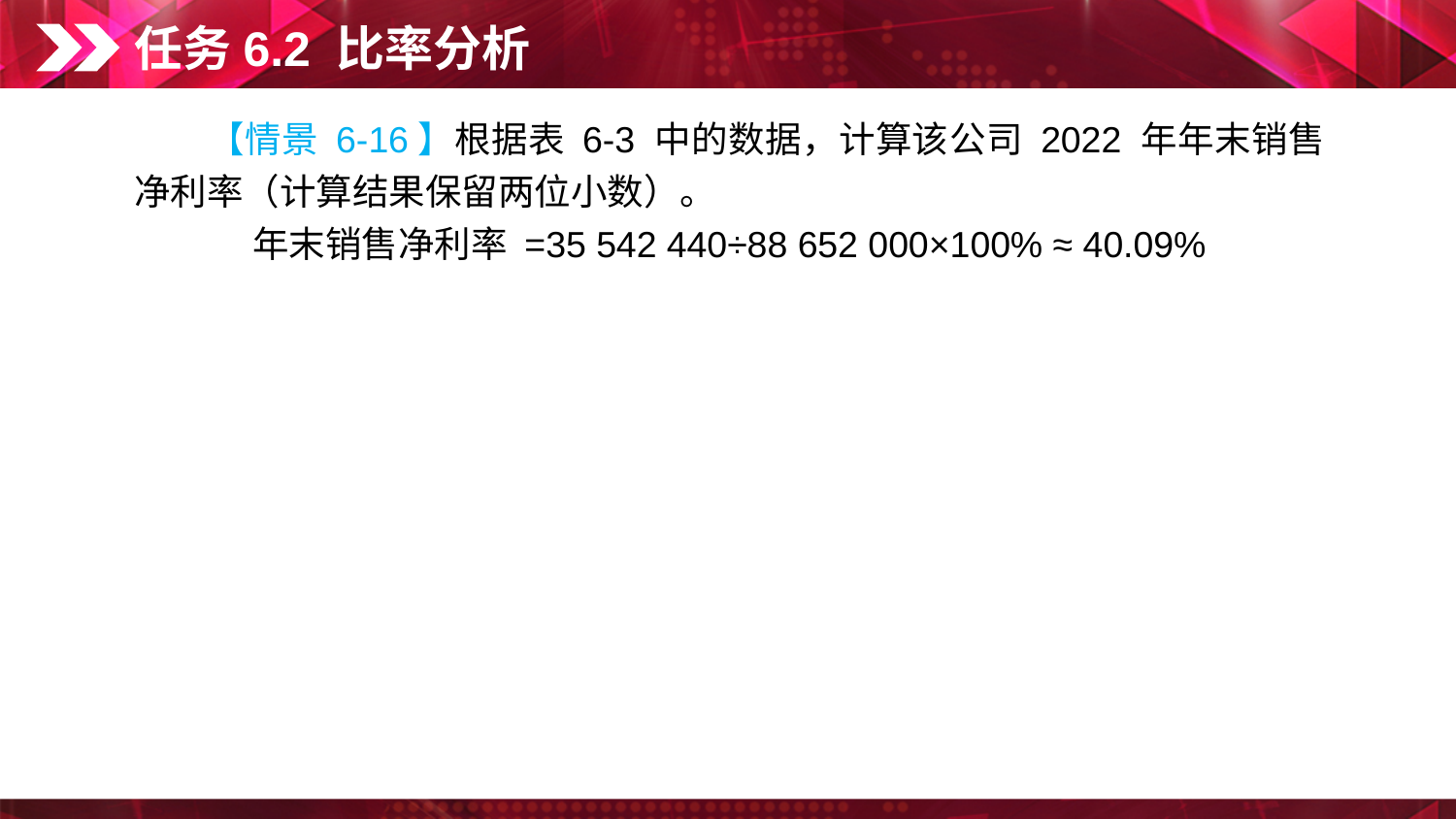

任务6.2 比率分析

　　【情景 6-16】根据表 6-3 中的数据，计算该公司 2022 年年末销售净利率（计算结果保留两位小数）。
年末销售净利率 =35 542 440÷88 652 000×100% ≈ 40.09%